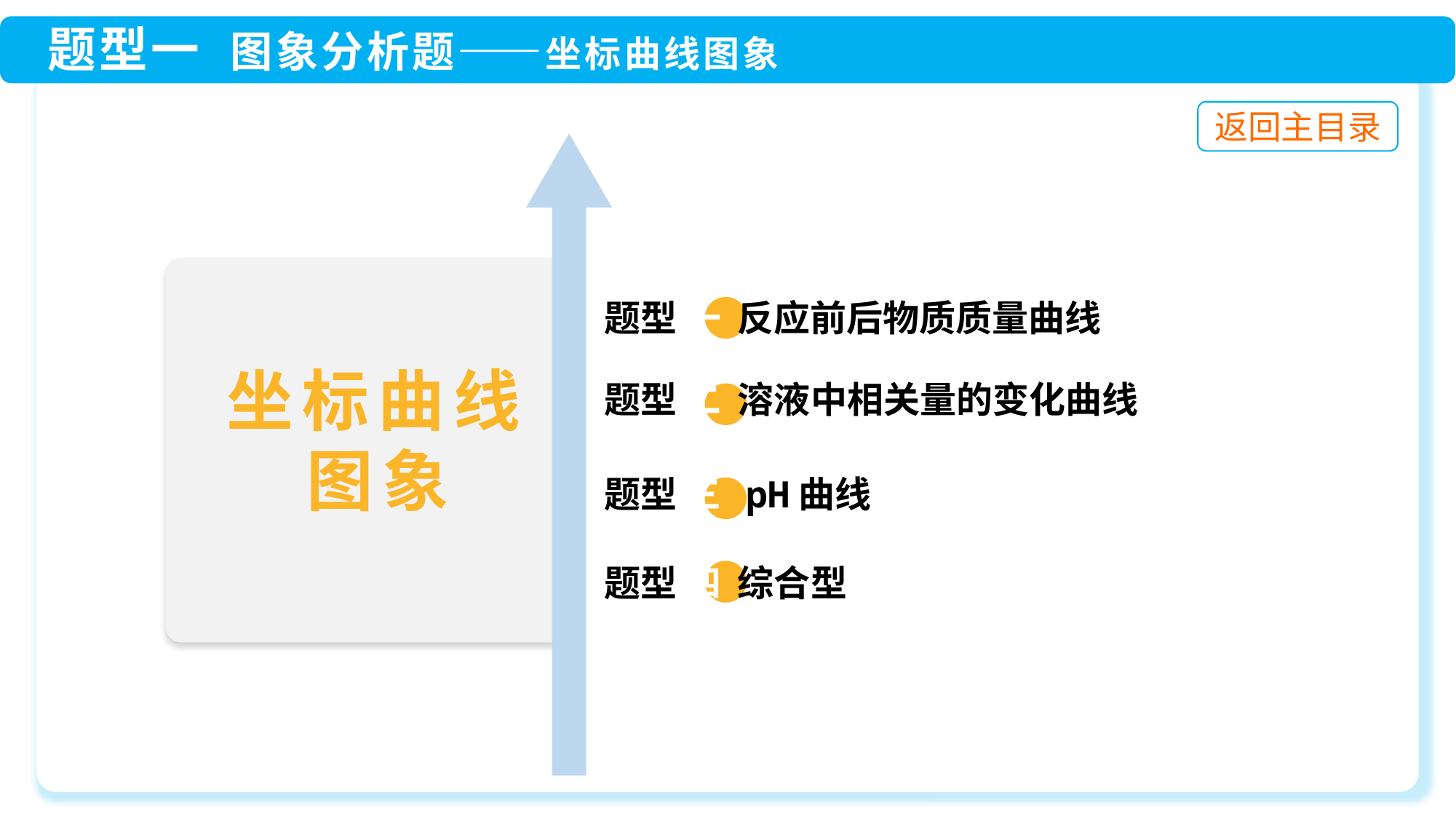

题型 一  反应前后物质质量曲线
  题型 二  溶液中相关量的变化曲线
  题型 三  pH曲线
  题型 四  综合型

坐标曲线图象